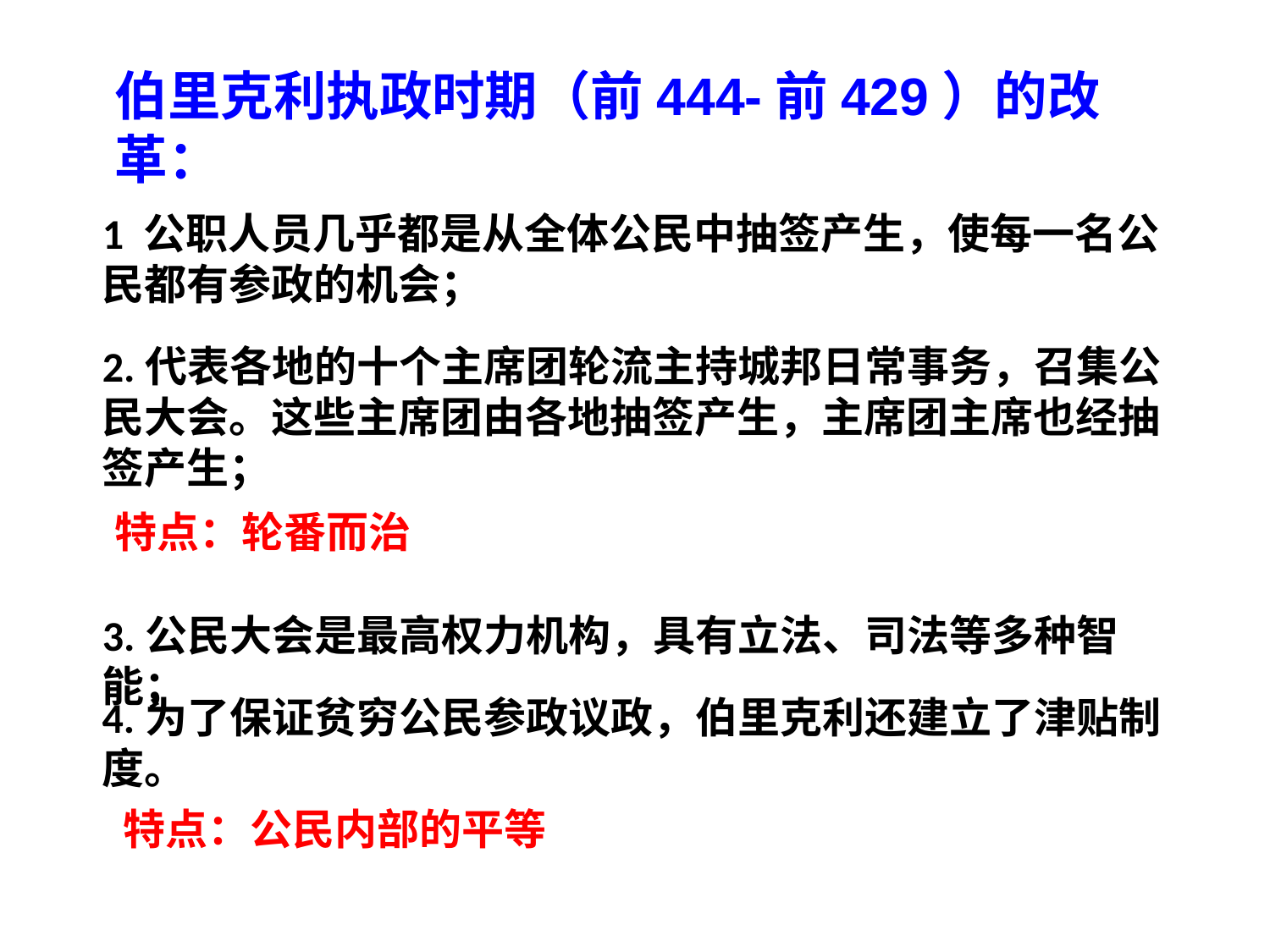

伯里克利执政时期（前444-前429）的改革：
1 公职人员几乎都是从全体公民中抽签产生，使每一名公民都有参政的机会；
2.代表各地的十个主席团轮流主持城邦日常事务，召集公民大会。这些主席团由各地抽签产生，主席团主席也经抽签产生；
特点：轮番而治
3.公民大会是最高权力机构，具有立法、司法等多种智能；
4.为了保证贫穷公民参政议政，伯里克利还建立了津贴制度。
特点：公民内部的平等